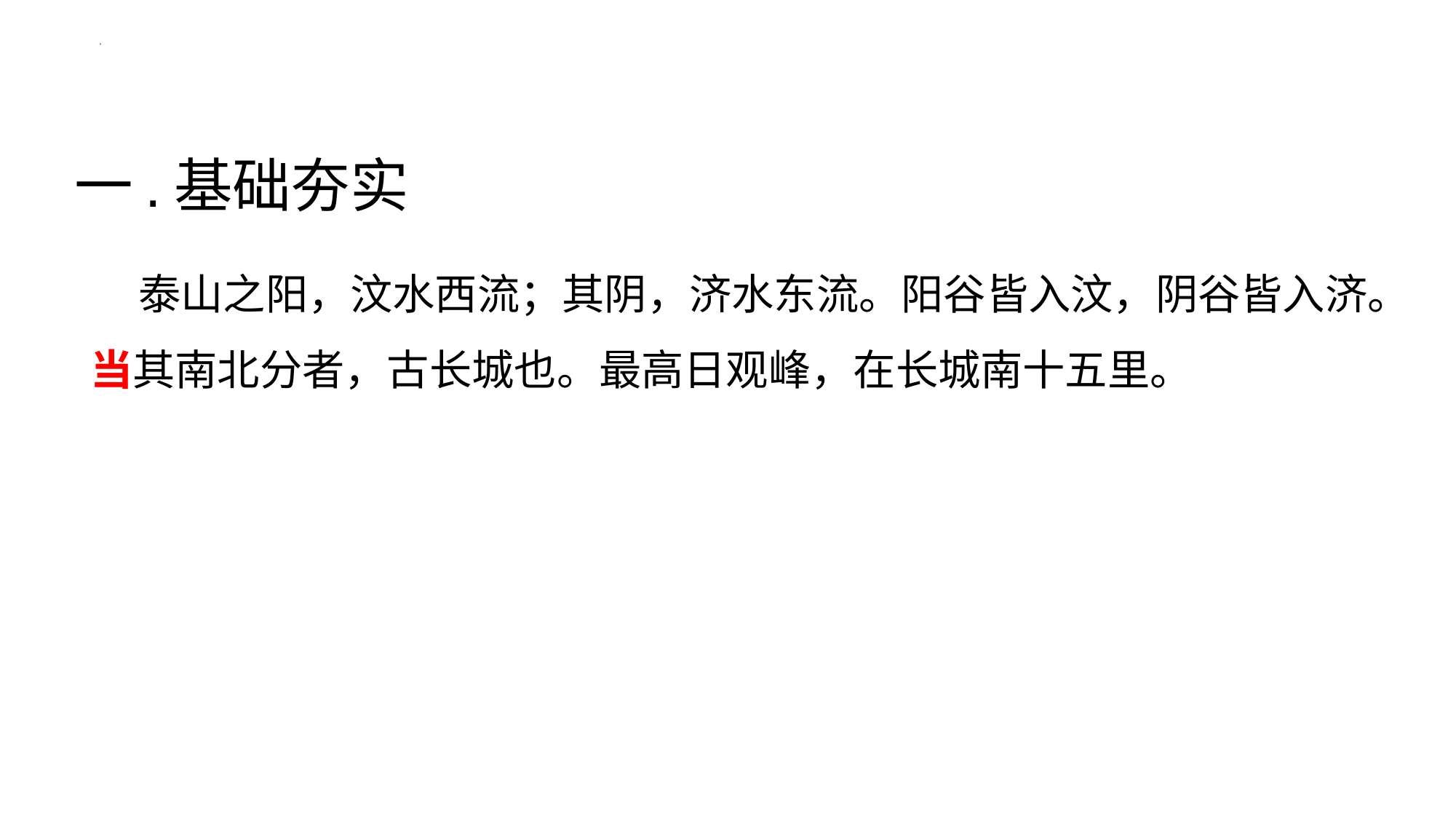

一.基础夯实
    泰山之阳，汶水西流；其阴，济水东流。阳谷皆入汶，阴谷皆入济。当其南北分者，古长城也。最高日观峰，在长城南十五里。